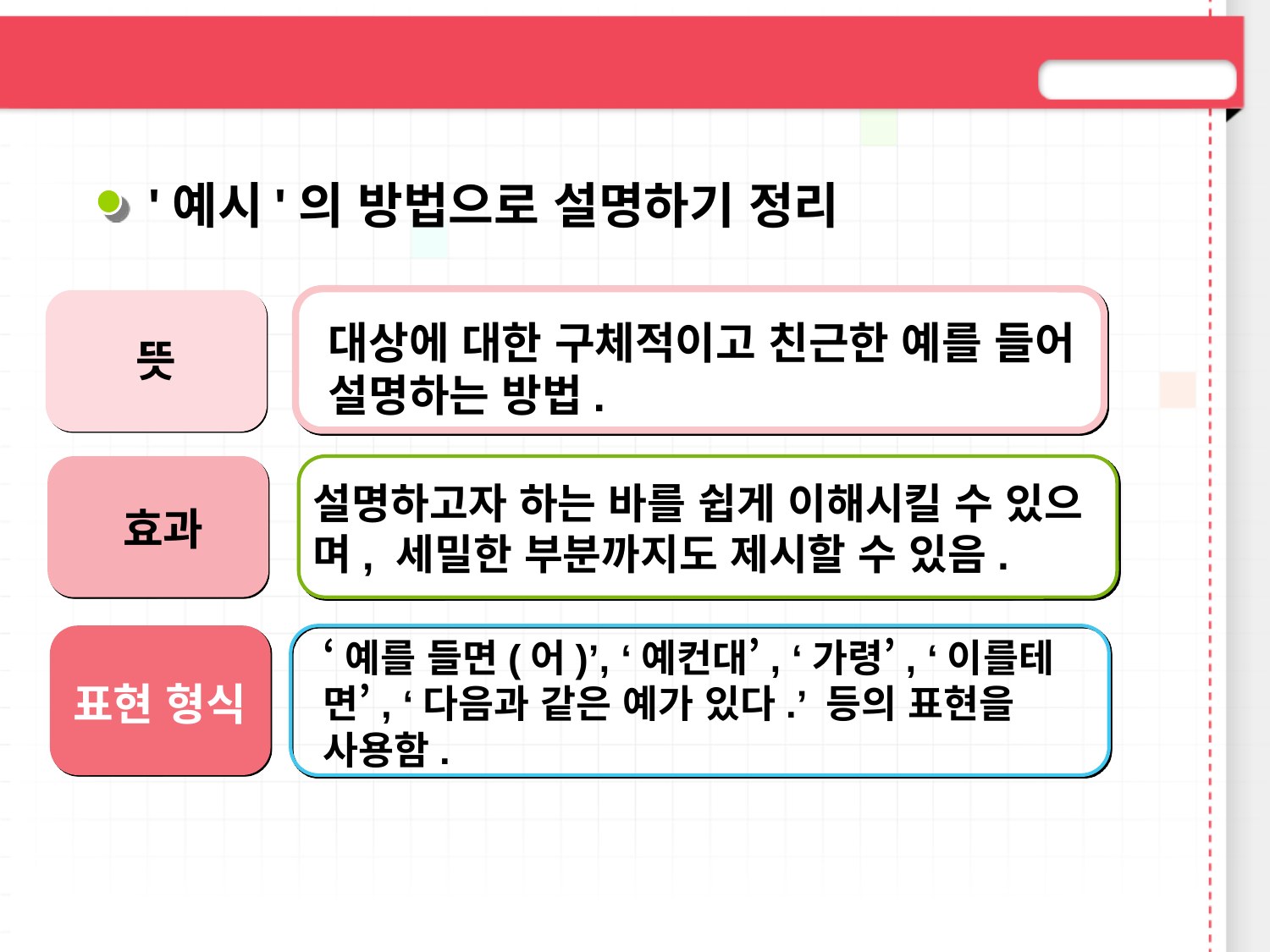

'예시'의 방법으로 설명하기 정리

대상에 대한 구체적이고 친근한 예를 들어 설명하는 방법.
뜻

설명하고자 하는 바를 쉽게 이해시킬 수 있으며, 세밀한 부분까지도 제시할 수 있음.
효과

표현 형식
‘예를 들면(어)’, ‘예컨대’, ‘가령’, ‘이를테면’, ‘다음과 같은 예가 있다.’ 등의 표현을 사용함.